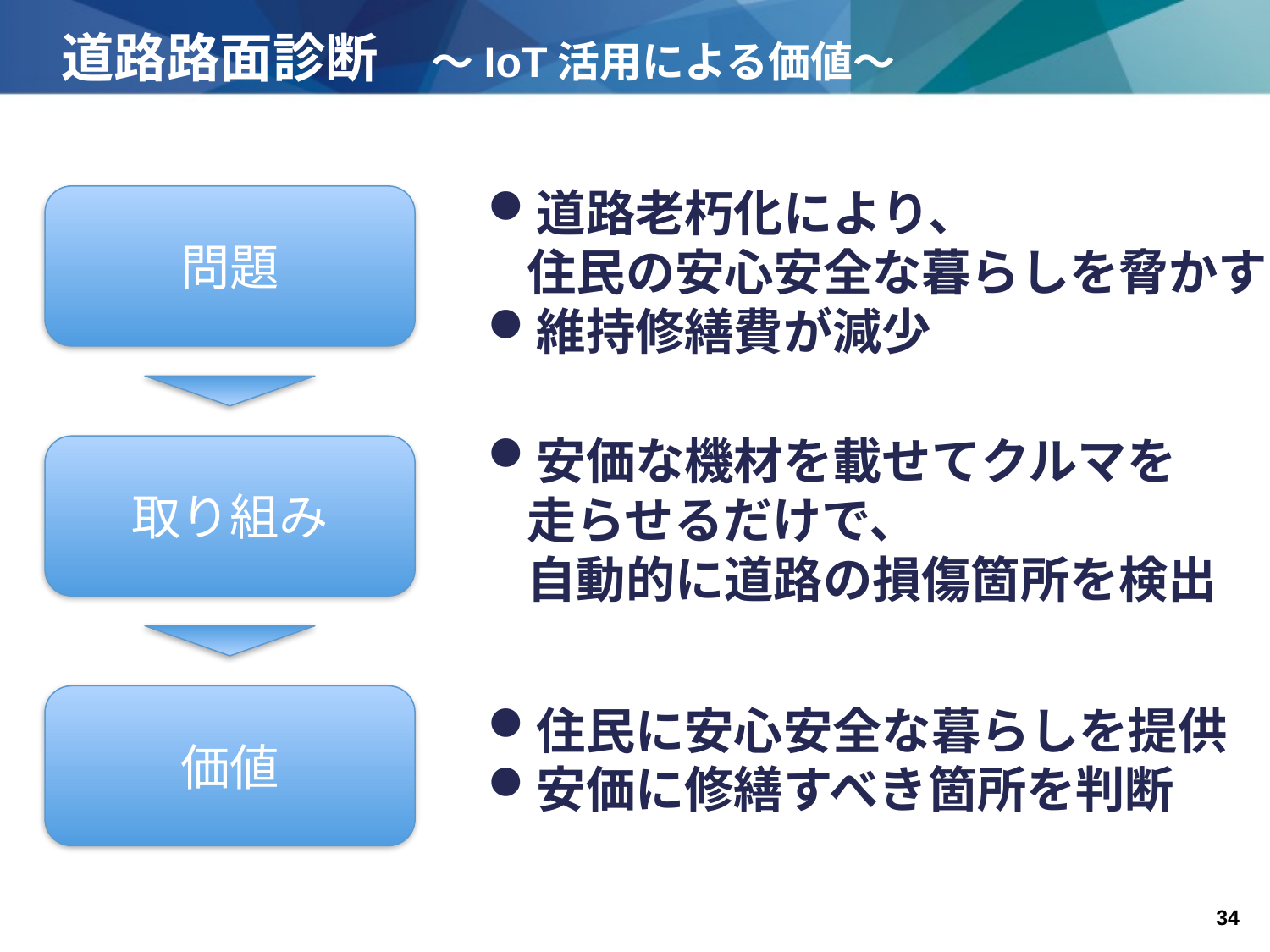

# 道路路面診断　～IoT活用による価値～
道路老朽化により、
住民の安心安全な暮らしを脅かす
維持修繕費が減少
問題

安価な機材を載せてクルマを
走らせるだけで、
自動的に道路の損傷箇所を検出
取り組み

価値
住民に安心安全な暮らしを提供
安価に修繕すべき箇所を判断
Copyright©2019　 西日本電信電話株式会社
- 34 -